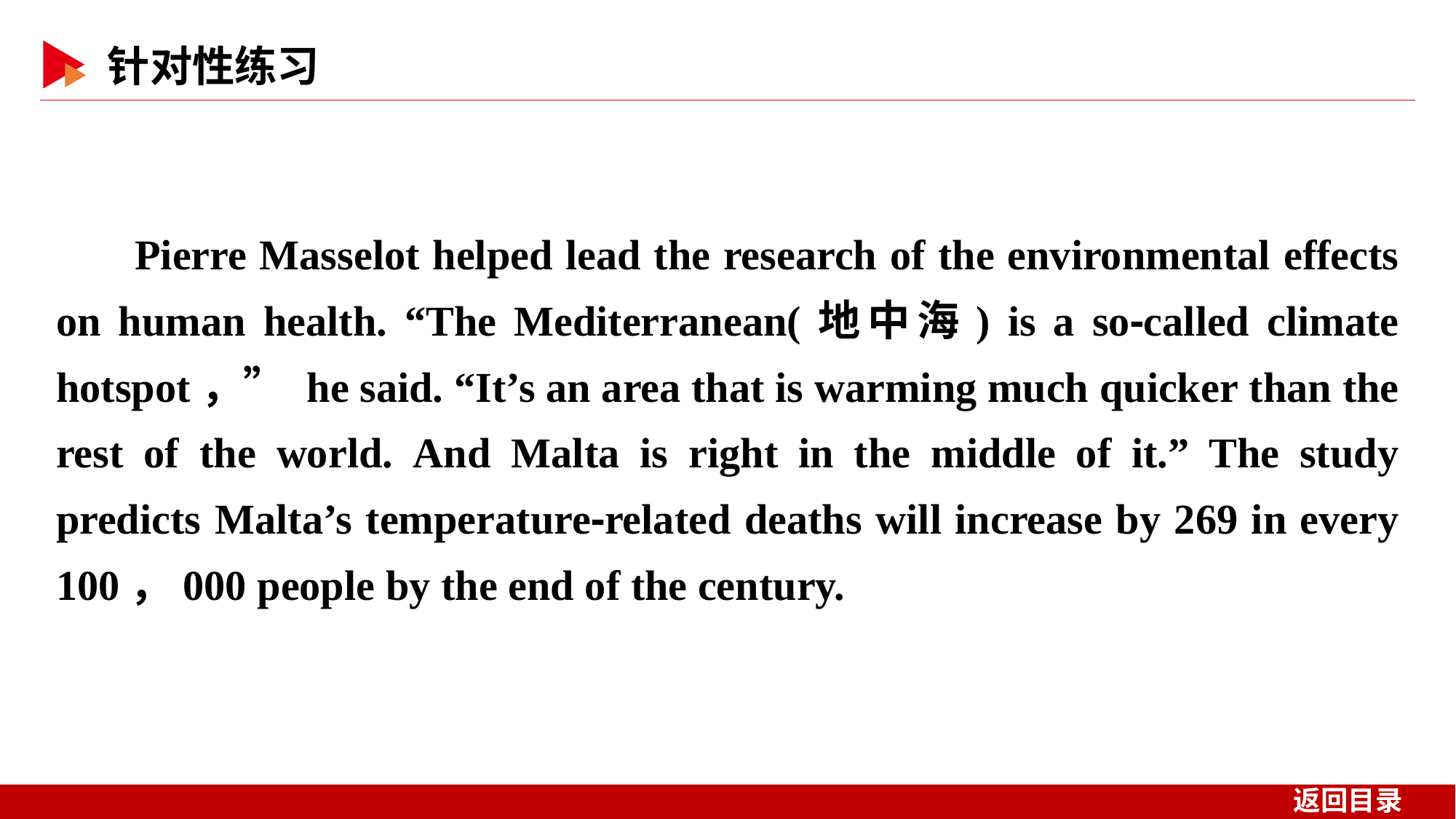

Pierre Masselot helped lead the research of the environmental effects on human health. “The Mediterranean(地中海) is a so⁃called climate hotspot，” he said. “It’s an area that is warming much quicker than the rest of the world. And Malta is right in the middle of it.” The study predicts Malta’s temperature⁃related deaths will increase by 269 in every 100，000 people by the end of the century.